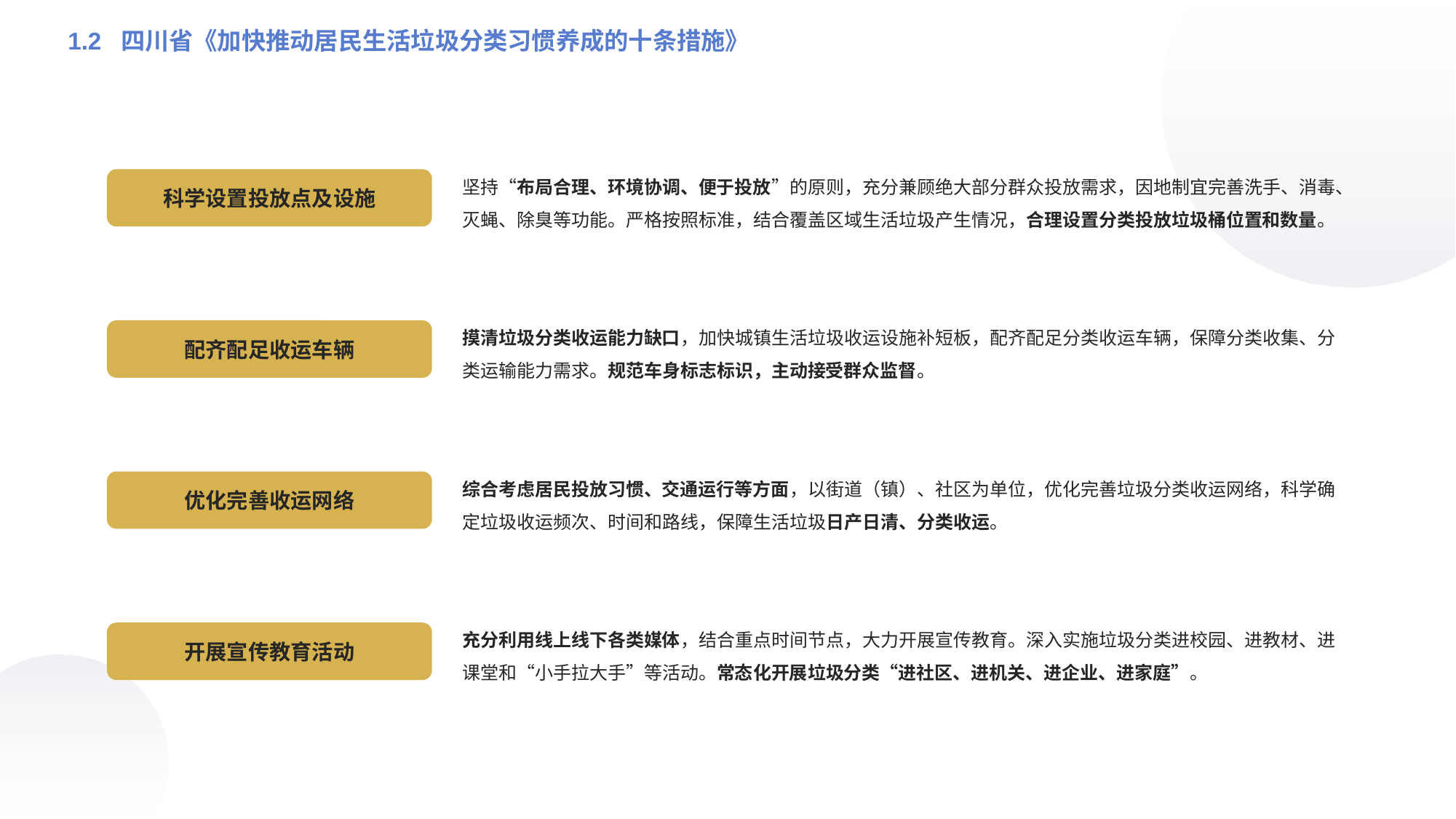

1.2  四川省《加快推动居民生活垃圾分类习惯养成的十条措施》
坚持“布局合理、环境协调、便于投放”的原则，充分兼顾绝大部分群众投放需求，因地制宜完善洗手、消毒、灭蝇、除臭等功能。严格按照标准，结合覆盖区域生活垃圾产生情况，合理设置分类投放垃圾桶位置和数量。
科学设置投放点及设施
摸清垃圾分类收运能力缺口，加快城镇生活垃圾收运设施补短板，配齐配足分类收运车辆，保障分类收集、分类运输能力需求。规范车身标志标识，主动接受群众监督。
配齐配足收运车辆
综合考虑居民投放习惯、交通运行等方面，以街道（镇）、社区为单位，优化完善垃圾分类收运网络，科学确定垃圾收运频次、时间和路线，保障生活垃圾日产日清、分类收运。
优化完善收运网络
充分利用线上线下各类媒体，结合重点时间节点，大力开展宣传教育。深入实施垃圾分类进校园、进教材、进课堂和“小手拉大手”等活动。常态化开展垃圾分类“进社区、进机关、进企业、进家庭”。
开展宣传教育活动